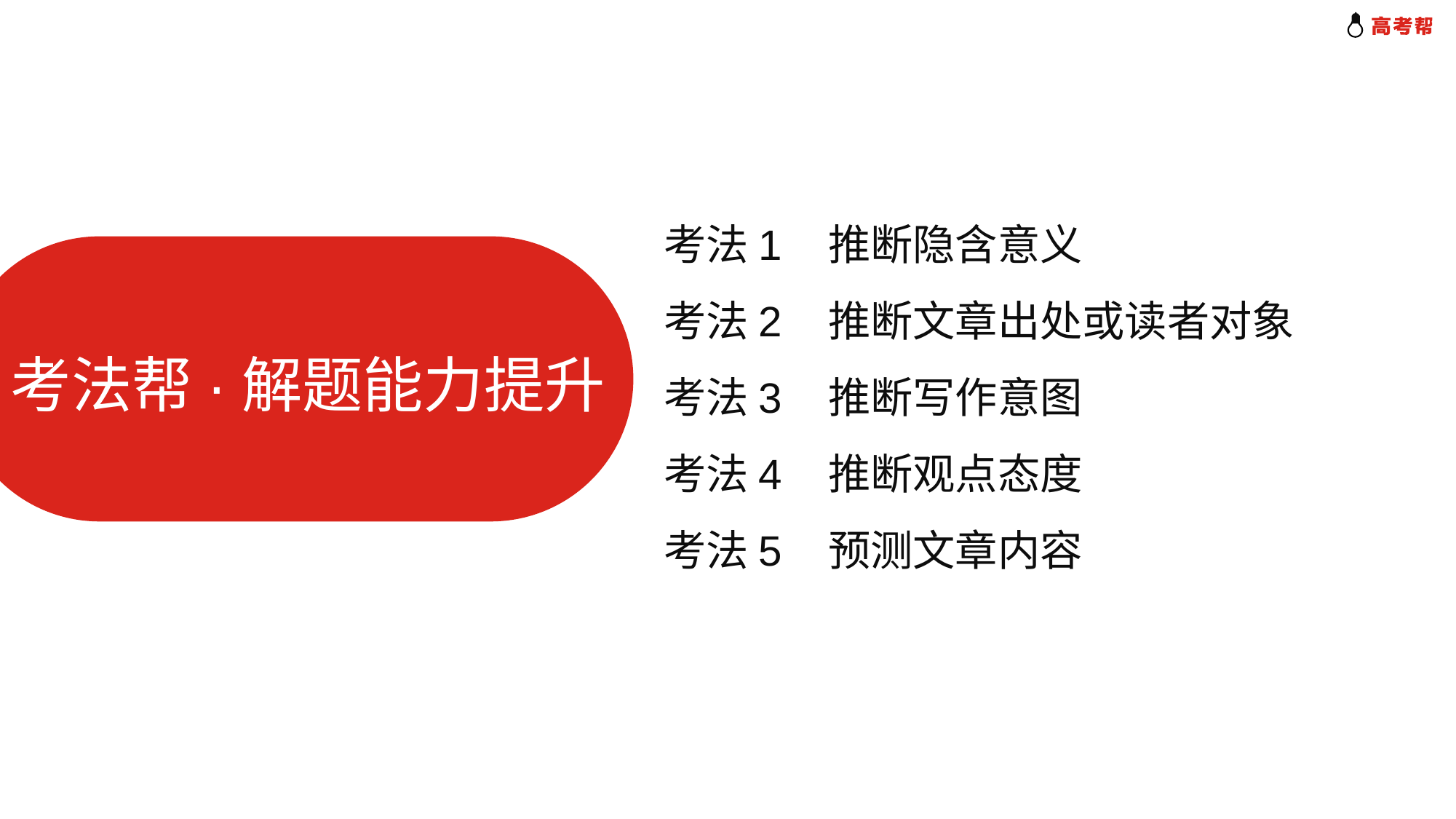

考法1   推断隐含意义
考法2   推断文章出处或读者对象
考法3   推断写作意图
考法4   推断观点态度
考法5   预测文章内容
考法帮·解题能力提升